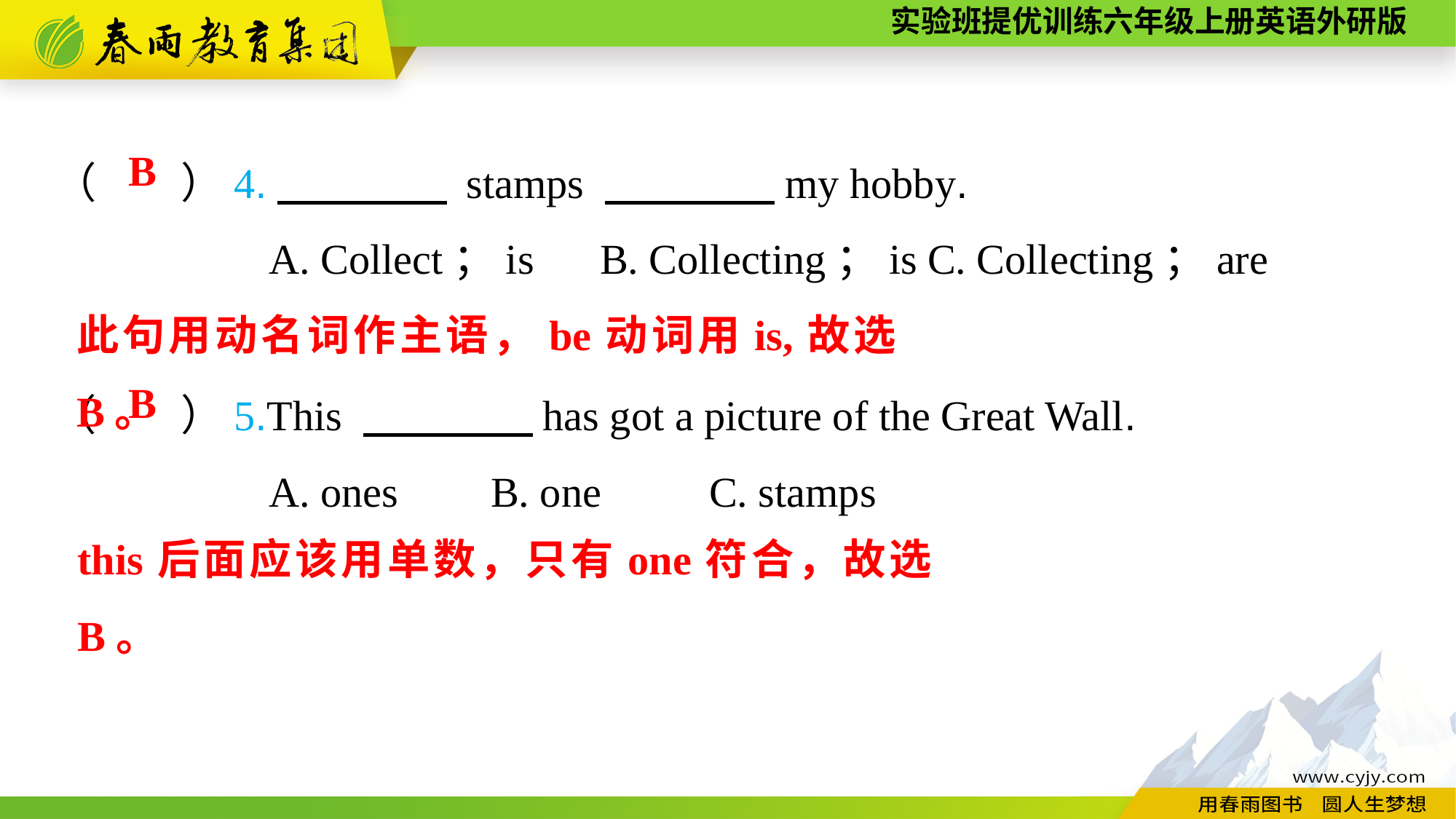

（　　）4.　　　　 stamps 　　　　my hobby.
A. Collect；is	B. Collecting；is	C. Collecting；are
B
此句用动名词作主语，be动词用is,故选B。
（　　）5.This 　　　　has got a picture of the Great Wall.
A. ones	B. one	C. stamps
B
this后面应该用单数，只有one符合，故选B。